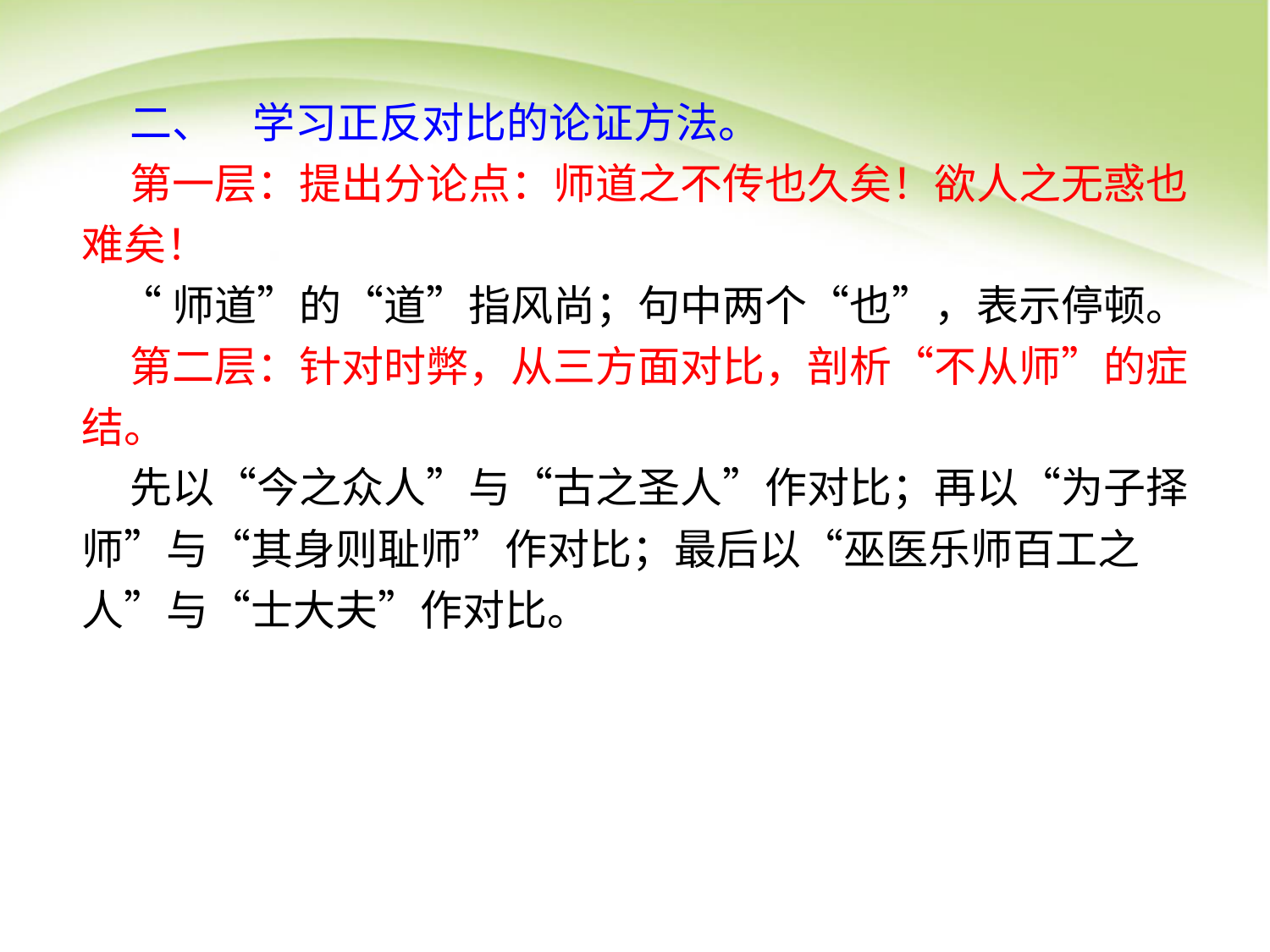

二、    学习正反对比的论证方法。
    第一层：提出分论点：师道之不传也久矣！欲人之无惑也难矣！
    “师道”的“道”指风尚；句中两个“也”，表示停顿。
    第二层：针对时弊，从三方面对比，剖析“不从师”的症结。
    先以“今之众人”与“古之圣人”作对比；再以“为子择师”与“其身则耻师”作对比；最后以“巫医乐师百工之人”与“士大夫”作对比。